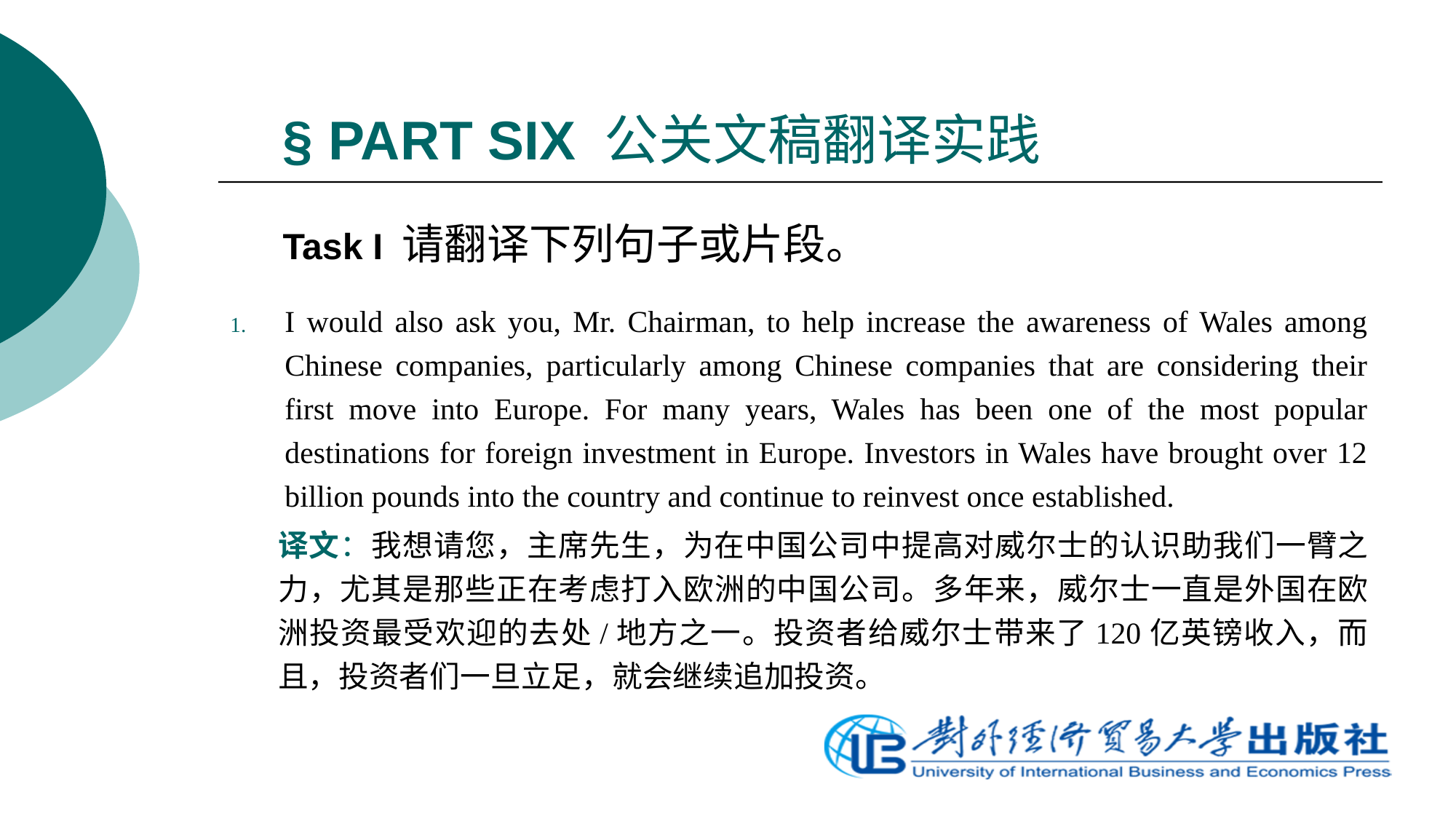

# § PART SIX 公关文稿翻译实践
Task I 请翻译下列句子或片段。
I would also ask you, Mr. Chairman, to help increase the awareness of Wales among Chinese companies, particularly among Chinese companies that are considering their first move into Europe. For many years, Wales has been one of the most popular destinations for foreign investment in Europe. Investors in Wales have brought over 12 billion pounds into the country and continue to reinvest once established.
译文：我想请您，主席先生，为在中国公司中提高对威尔士的认识助我们一臂之力，尤其是那些正在考虑打入欧洲的中国公司。多年来，威尔士一直是外国在欧洲投资最受欢迎的去处/地方之一。投资者给威尔士带来了120亿英镑收入，而且，投资者们一旦立足，就会继续追加投资。